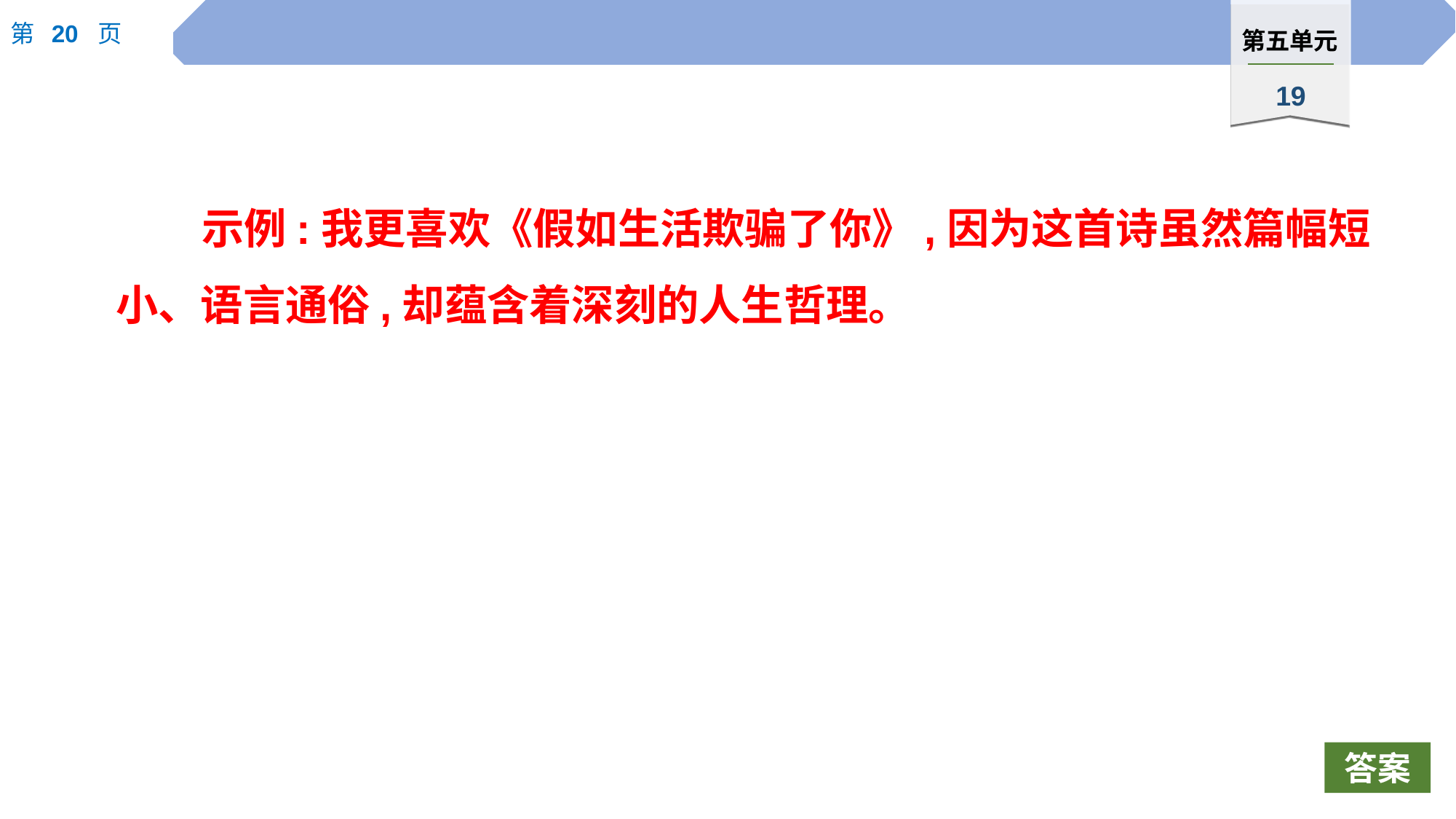

示例:我更喜欢《假如生活欺骗了你》,因为这首诗虽然篇幅短小、语言通俗,却蕴含着深刻的人生哲理。
答案